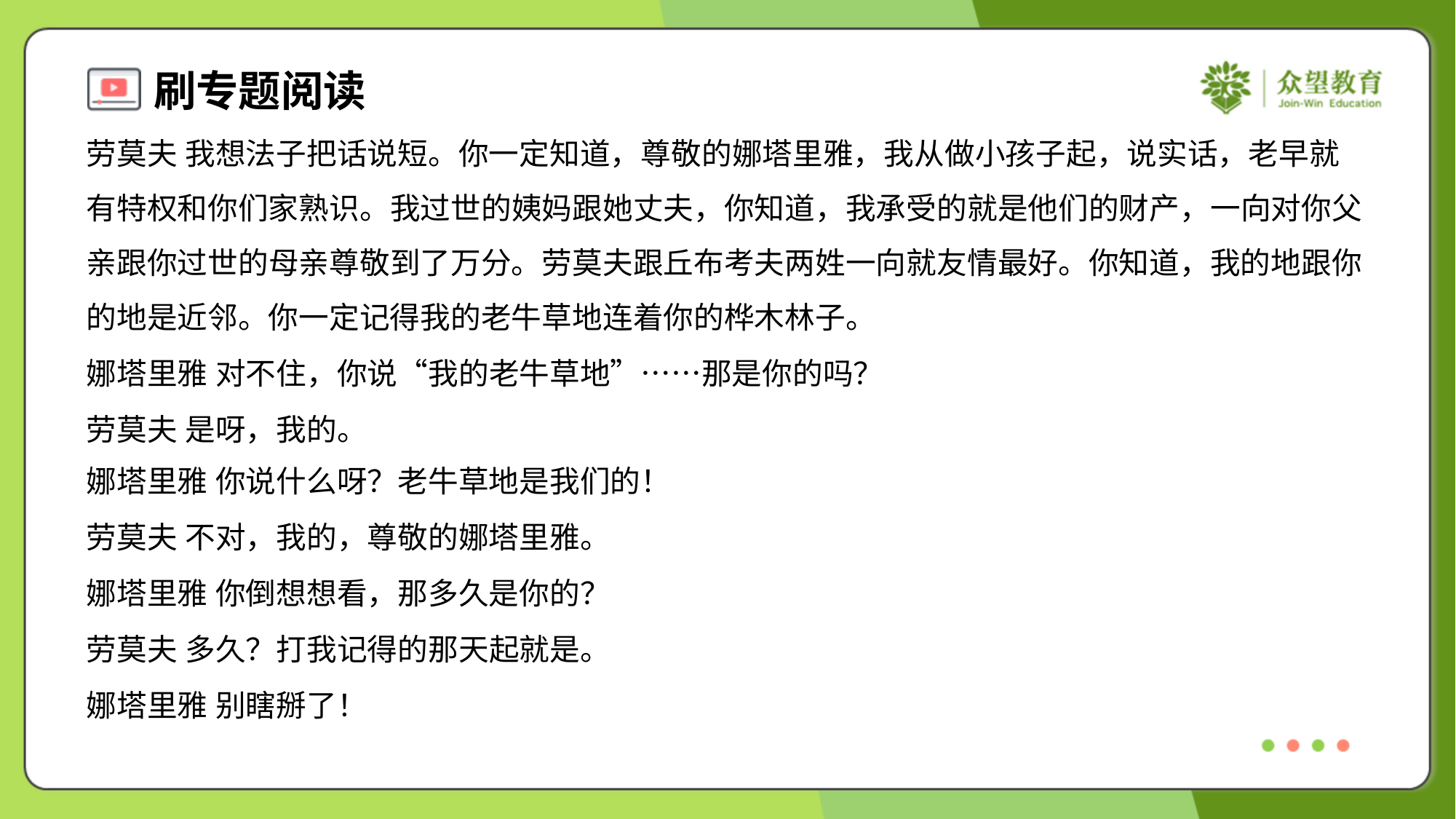

劳莫夫 我想法子把话说短。你一定知道，尊敬的娜塔里雅，我从做小孩子起，说实话，老早就
有特权和你们家熟识。我过世的姨妈跟她丈夫，你知道，我承受的就是他们的财产，一向对你父
亲跟你过世的母亲尊敬到了万分。劳莫夫跟丘布考夫两姓一向就友情最好。你知道，我的地跟你
的地是近邻。你一定记得我的老牛草地连着你的桦木林子。
娜塔里雅 对不住，你说“我的老牛草地”……那是你的吗？
劳莫夫 是呀，我的。
娜塔里雅 你说什么呀？老牛草地是我们的！
劳莫夫 不对，我的，尊敬的娜塔里雅。
娜塔里雅 你倒想想看，那多久是你的？
劳莫夫 多久？打我记得的那天起就是。
娜塔里雅 别瞎掰了！